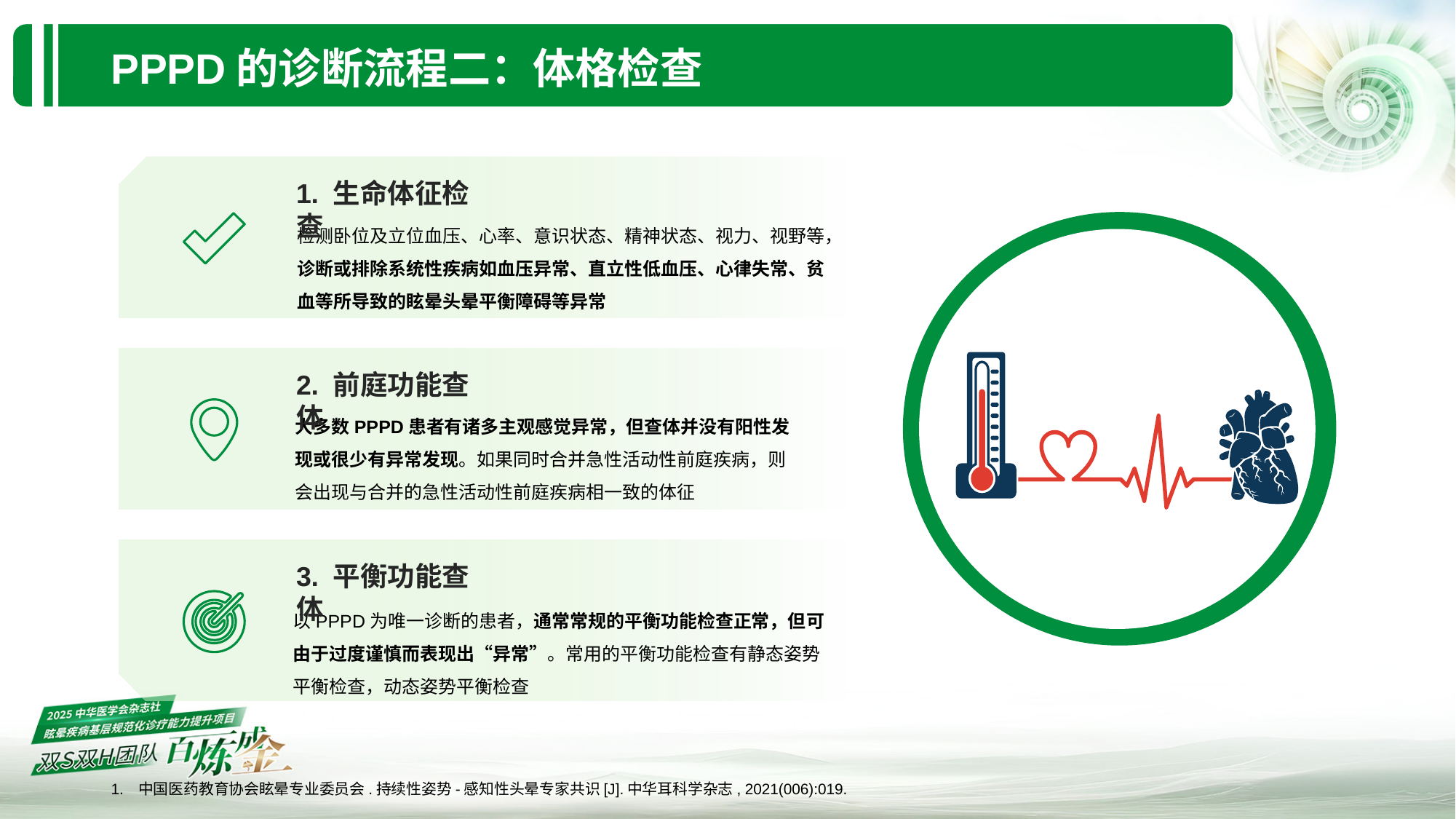

PPPD的诊断流程二：体格检查

1. 生命体征检查
检测卧位及立位血压、心率、意识状态、精神状态、视力、视野等，诊断或排除系统性疾病如血压异常、直立性低血压、心律失常、贫血等所导致的眩晕头晕平衡障碍等异常

2. 前庭功能查体
大多数PPPD患者有诸多主观感觉异常，但查体并没有阳性发现或很少有异常发现。如果同时合并急性活动性前庭疾病，则会出现与合并的急性活动性前庭疾病相一致的体征

3. 平衡功能查体
以PPPD为唯一诊断的患者，通常常规的平衡功能检查正常，但可由于过度谨慎而表现出“异常”。常用的平衡功能检查有静态姿势平衡检查，动态姿势平衡检查

中国医药教育协会眩晕专业委员会.持续性姿势-感知性头晕专家共识[J].中华耳科学杂志, 2021(006):019.